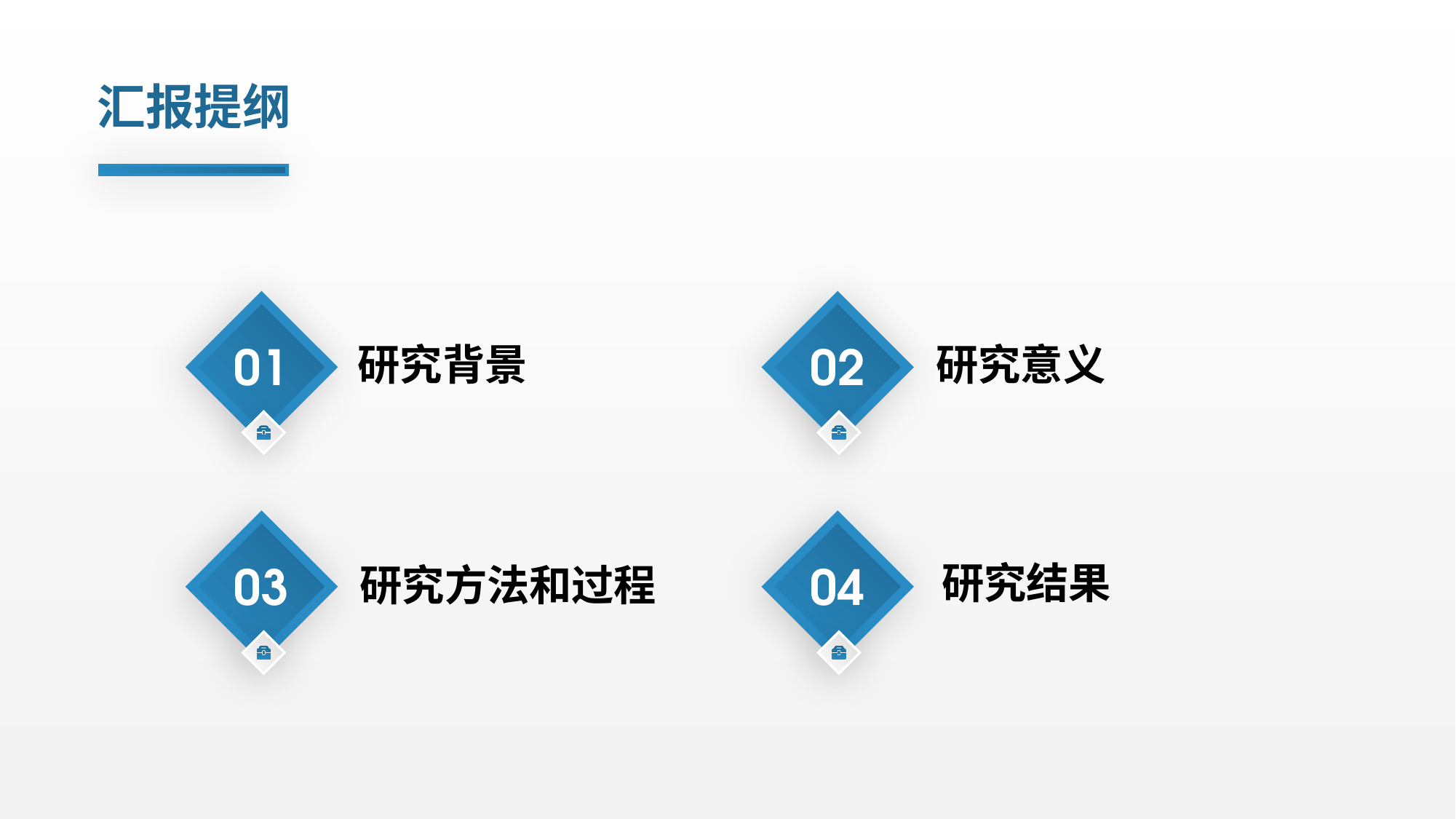

汇报提纲

01

02
研究背景
研究意义

03

04
研究结果
研究方法和过程